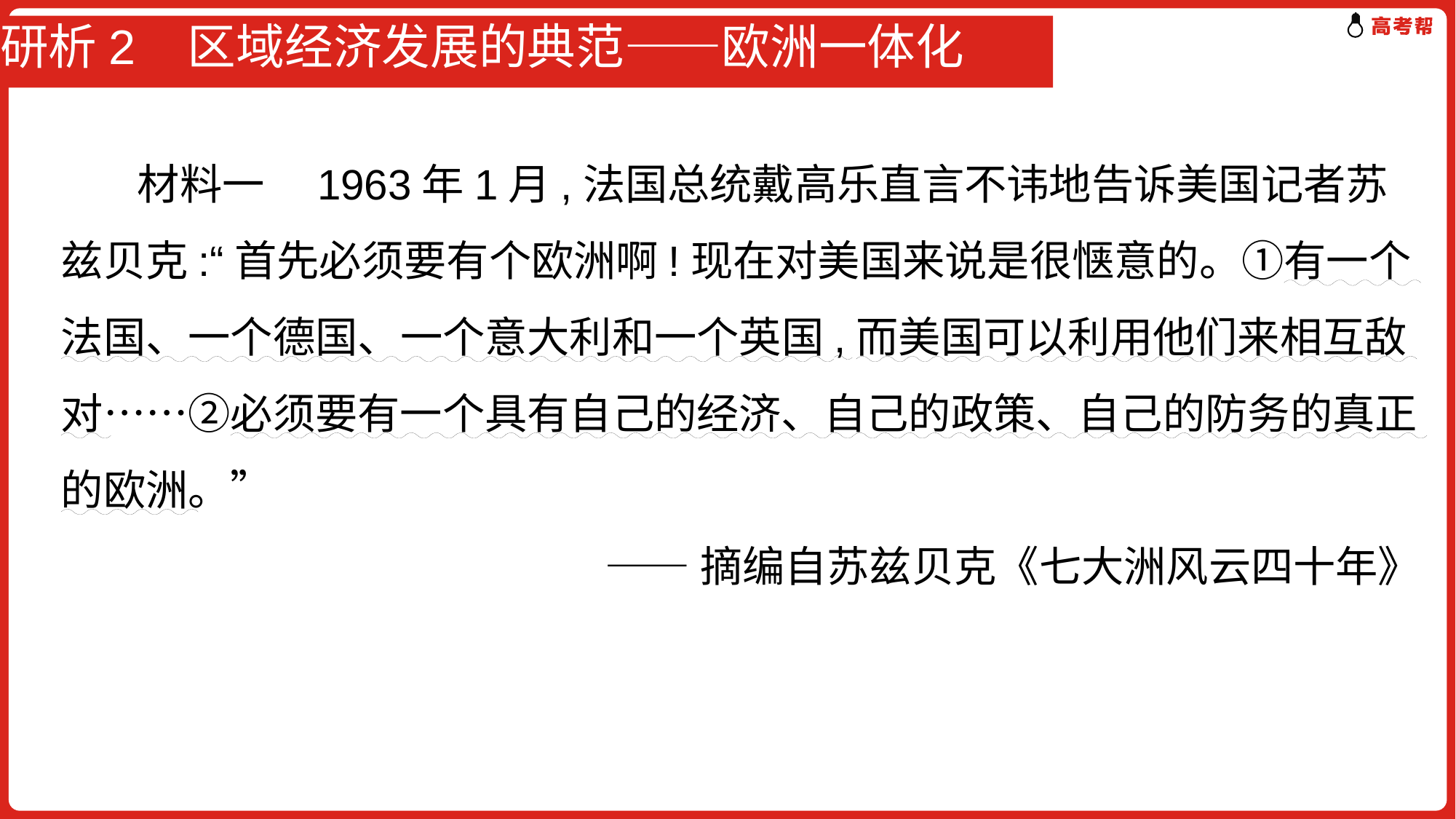

# 研析2   区域经济发展的典范——欧洲一体化
       材料一　1963年1月,法国总统戴高乐直言不讳地告诉美国记者苏兹贝克:“首先必须要有个欧洲啊!现在对美国来说是很惬意的。①有一个法国、一个德国、一个意大利和一个英国,而美国可以利用他们来相互敌对……②必须要有一个具有自己的经济、自己的政策、自己的防务的真正的欧洲。”
——摘编自苏兹贝克《七大洲风云四十年》